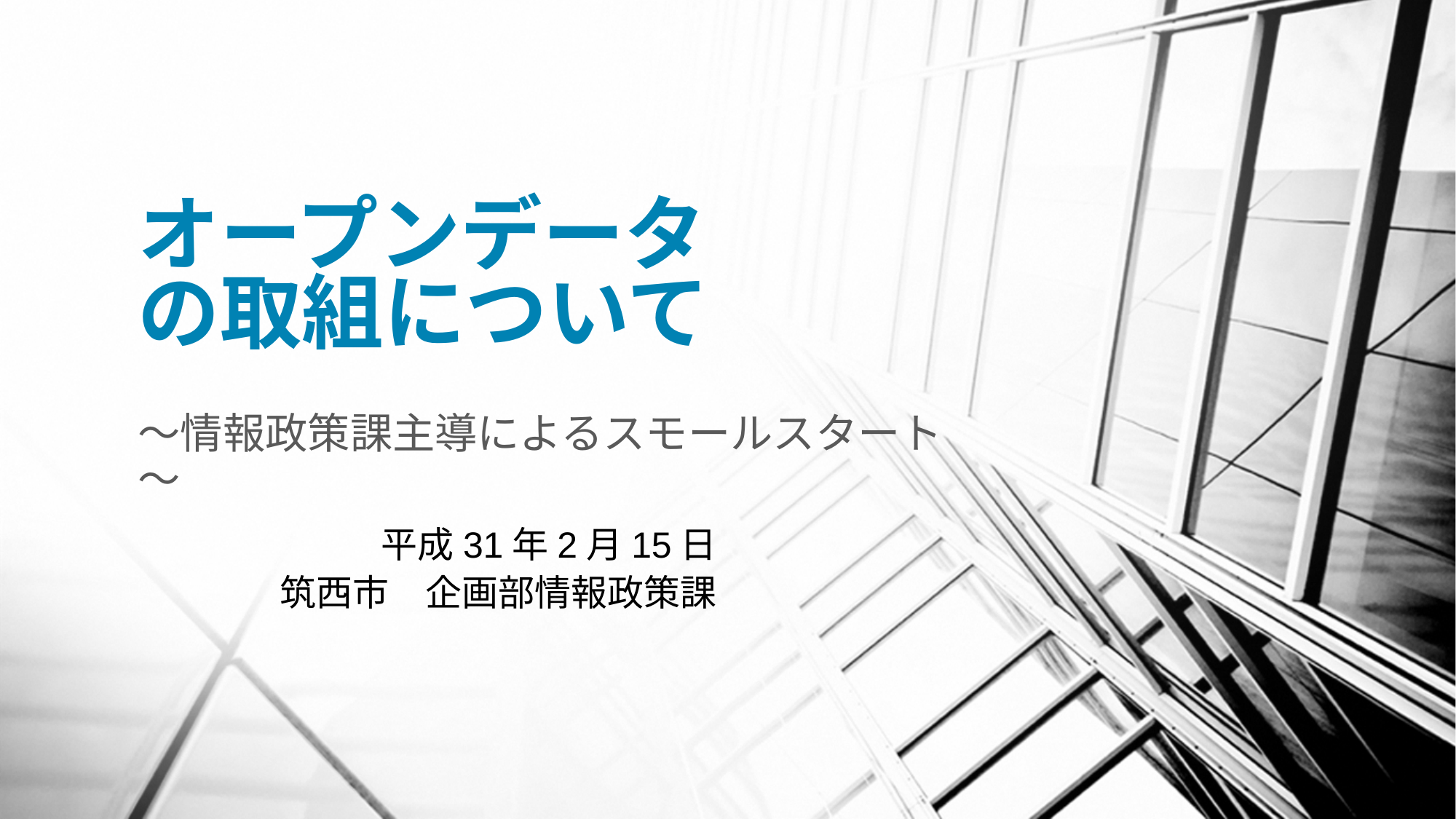

# オープンデータの取組について
～情報政策課主導によるスモールスタート～
平成31年2月15日
筑西市　企画部情報政策課